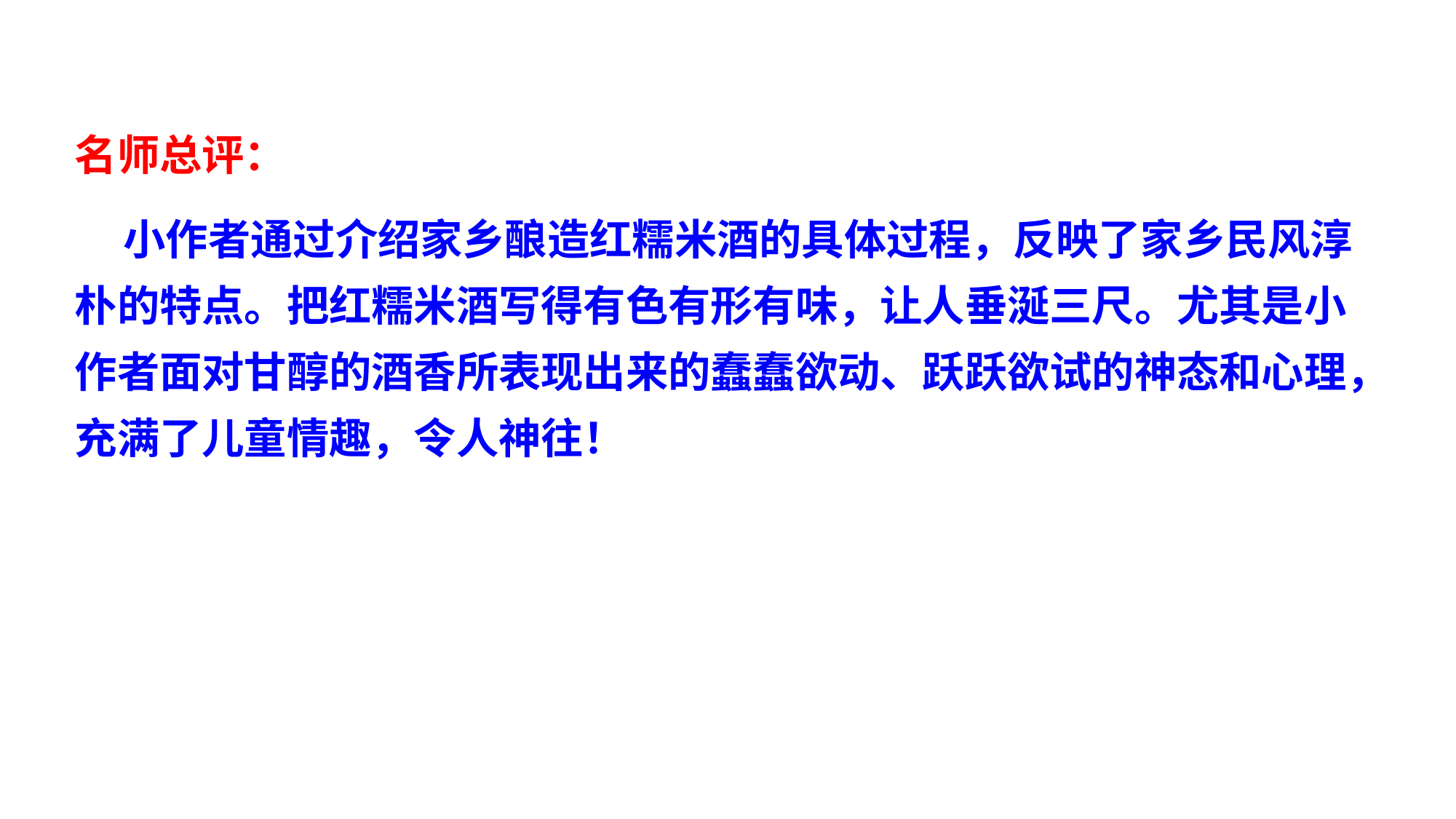

名师总评：
    小作者通过介绍家乡酿造红糯米酒的具体过程，反映了家乡民风淳朴的特点。把红糯米酒写得有色有形有味，让人垂涎三尺。尤其是小作者面对甘醇的酒香所表现出来的蠢蠢欲动、跃跃欲试的神态和心理，充满了儿童情趣，令人神往！